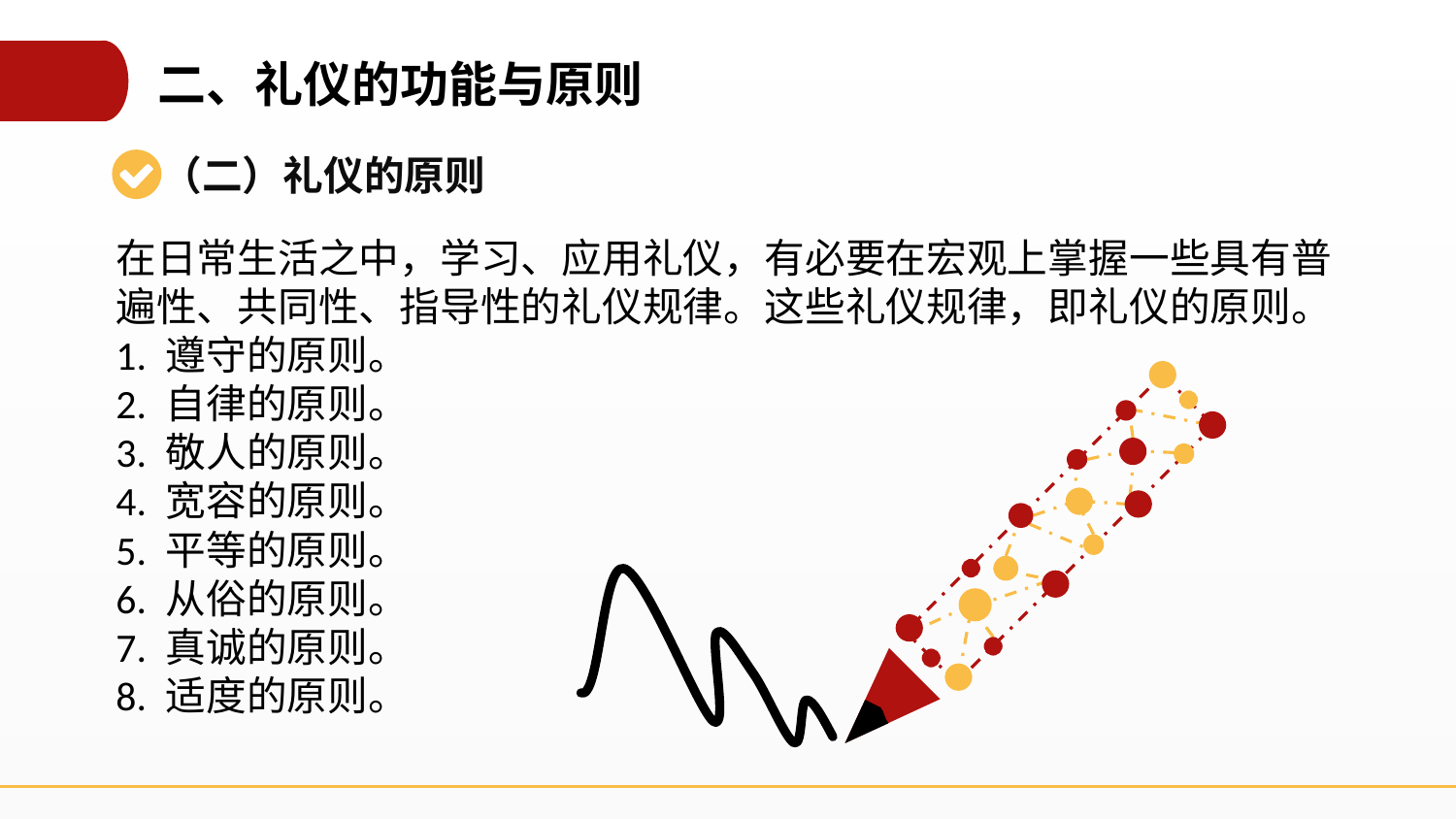

二、礼仪的功能与原则

（二）礼仪的原则
在日常生活之中，学习、应用礼仪，有必要在宏观上掌握一些具有普遍性、共同性、指导性的礼仪规律。这些礼仪规律，即礼仪的原则。
1. 遵守的原则。
2. 自律的原则。
3. 敬人的原则。
4. 宽容的原则。
5. 平等的原则。
6. 从俗的原则。
7. 真诚的原则。
8. 适度的原则。